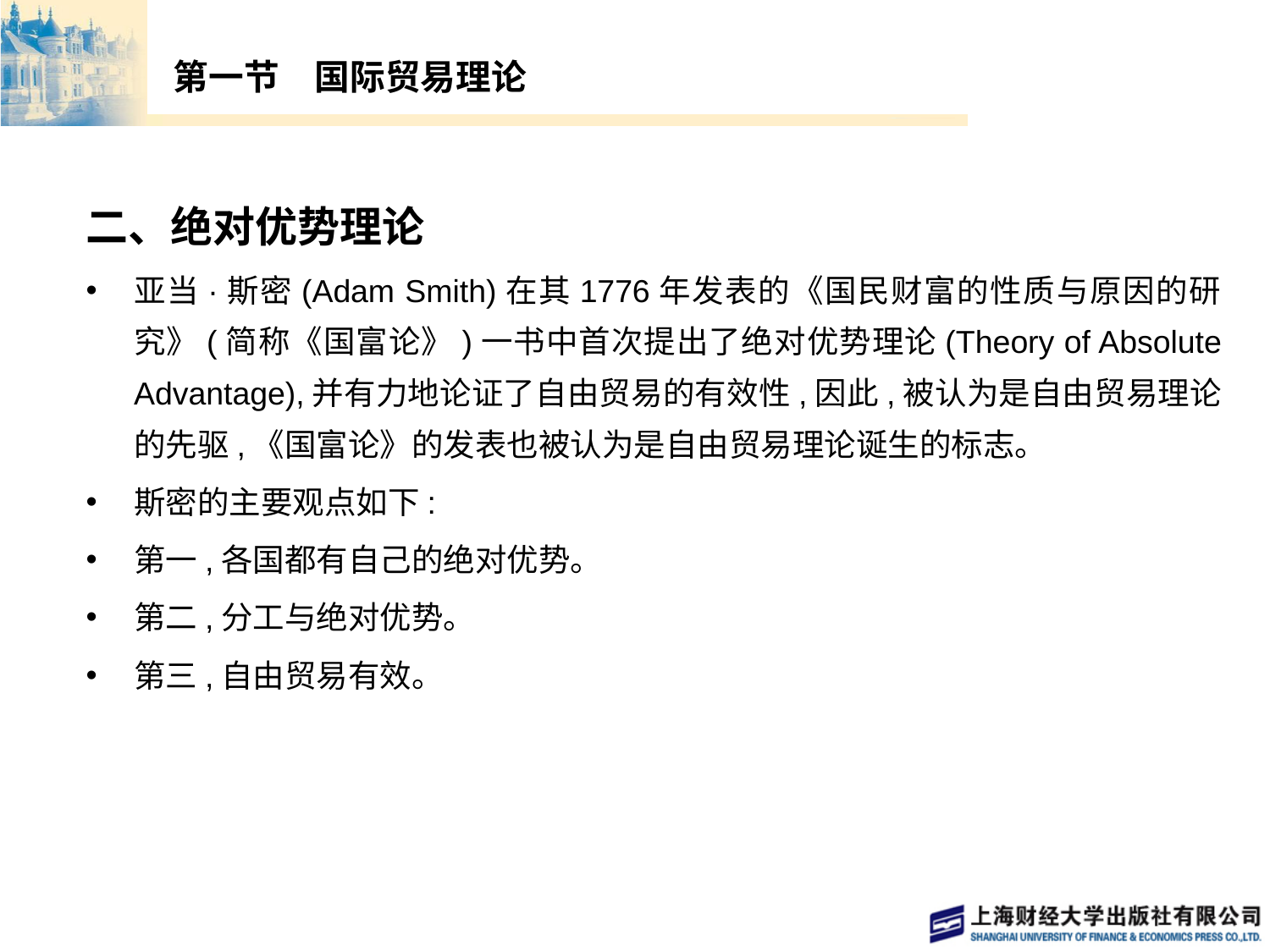

# 第一节　国际贸易理论
二、绝对优势理论
亚当·斯密(Adam Smith)在其1776年发表的《国民财富的性质与原因的研究》(简称《国富论》)一书中首次提出了绝对优势理论(Theory of Absolute Advantage),并有力地论证了自由贸易的有效性,因此,被认为是自由贸易理论的先驱,《国富论》的发表也被认为是自由贸易理论诞生的标志。
斯密的主要观点如下:
第一,各国都有自己的绝对优势。
第二,分工与绝对优势。
第三,自由贸易有效。